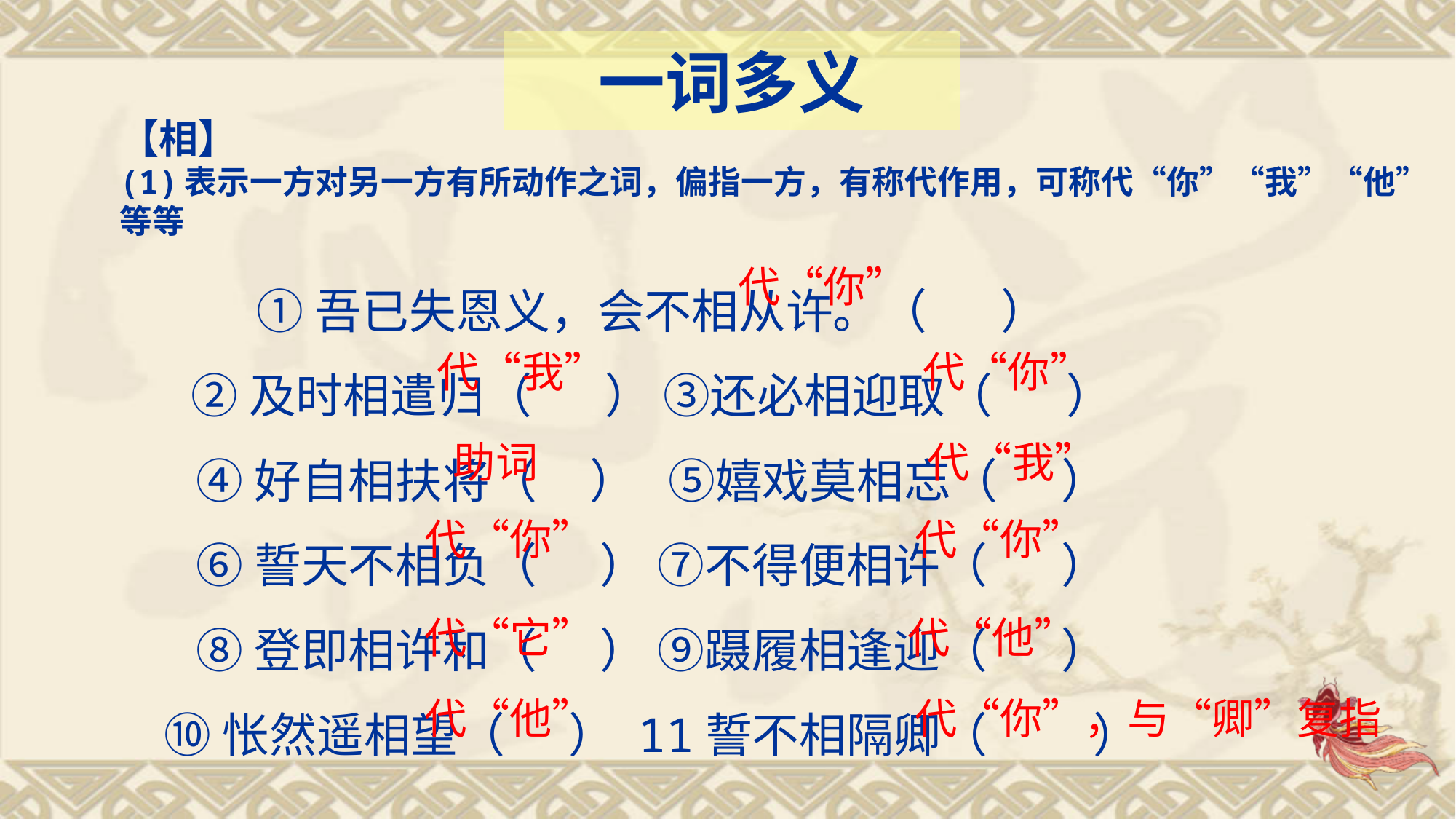

一词多义
# 【相】 (1)表示一方对另一方有所动作之词，偏指一方，有称代作用，可称代“你”“我”“他” 等等
①吾已失恩义，会不相从许。（       ）
②及时相遣归（       ） ③还必相迎取（       ）
④好自相扶将（     ）   ⑤嬉戏莫相忘（      ）
⑥誓天不相负（      ） ⑦不得便相许（       ）
⑧登即相许和（      ） ⑨蹑履相逢迎（       ）
⑩怅然遥相望（      ） 11誓不相隔卿（          ）
代“你”
代“我”
代“你”
助词
代“我”
代“你”
代“你”
代“它”
代“他”
代“他”
代“你”，与“卿”复指